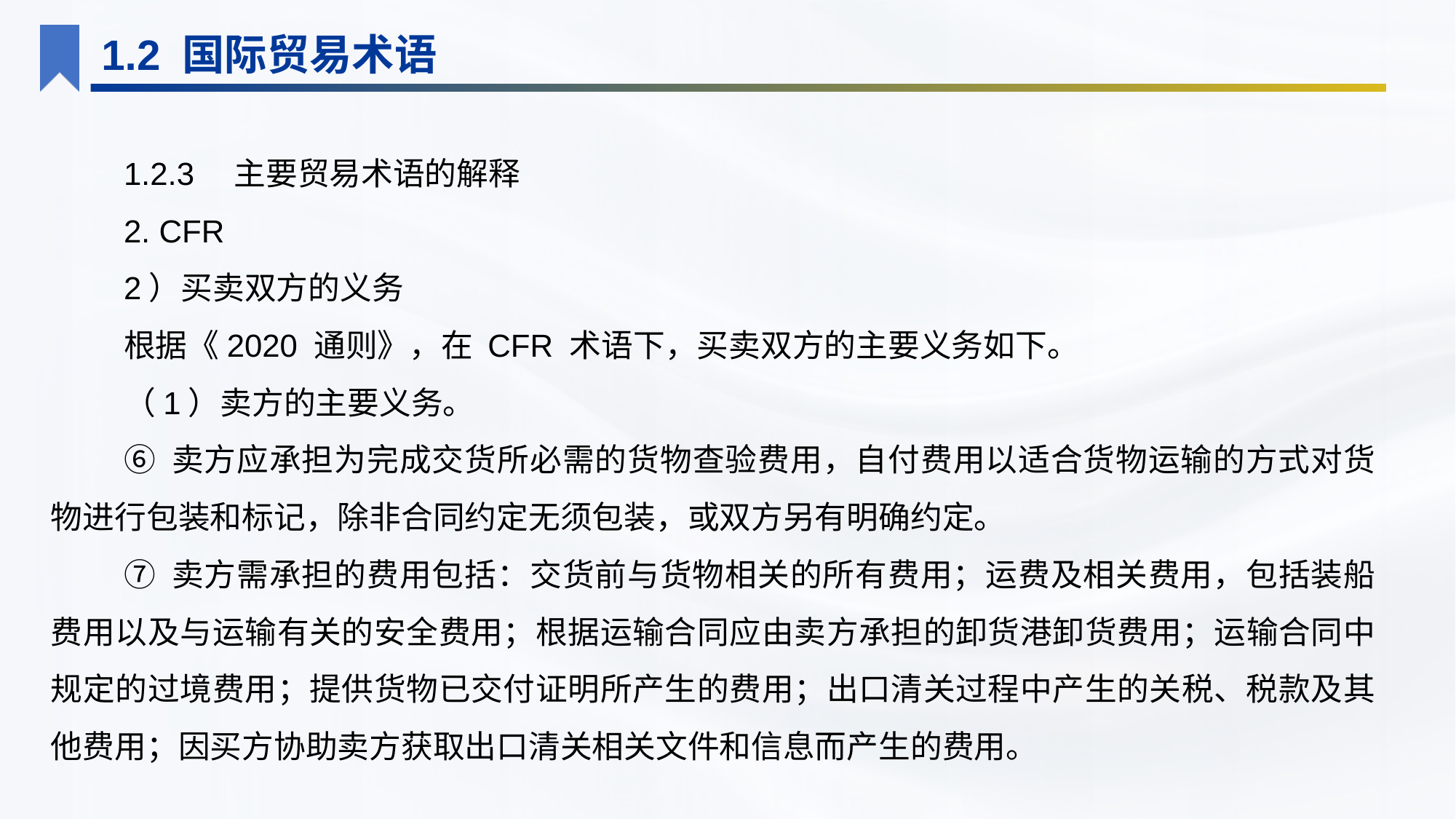

1.2 国际贸易术语
1.2.3　主要贸易术语的解释
2. CFR
2）买卖双方的义务
根据《2020 通则》，在 CFR 术语下，买卖双方的主要义务如下。
（1）卖方的主要义务。
⑥ 卖方应承担为完成交货所必需的货物查验费用，自付费用以适合货物运输的方式对货物进行包装和标记，除非合同约定无须包装，或双方另有明确约定。
⑦ 卖方需承担的费用包括：交货前与货物相关的所有费用；运费及相关费用，包括装船费用以及与运输有关的安全费用；根据运输合同应由卖方承担的卸货港卸货费用；运输合同中规定的过境费用；提供货物已交付证明所产生的费用；出口清关过程中产生的关税、税款及其他费用；因买方协助卖方获取出口清关相关文件和信息而产生的费用。